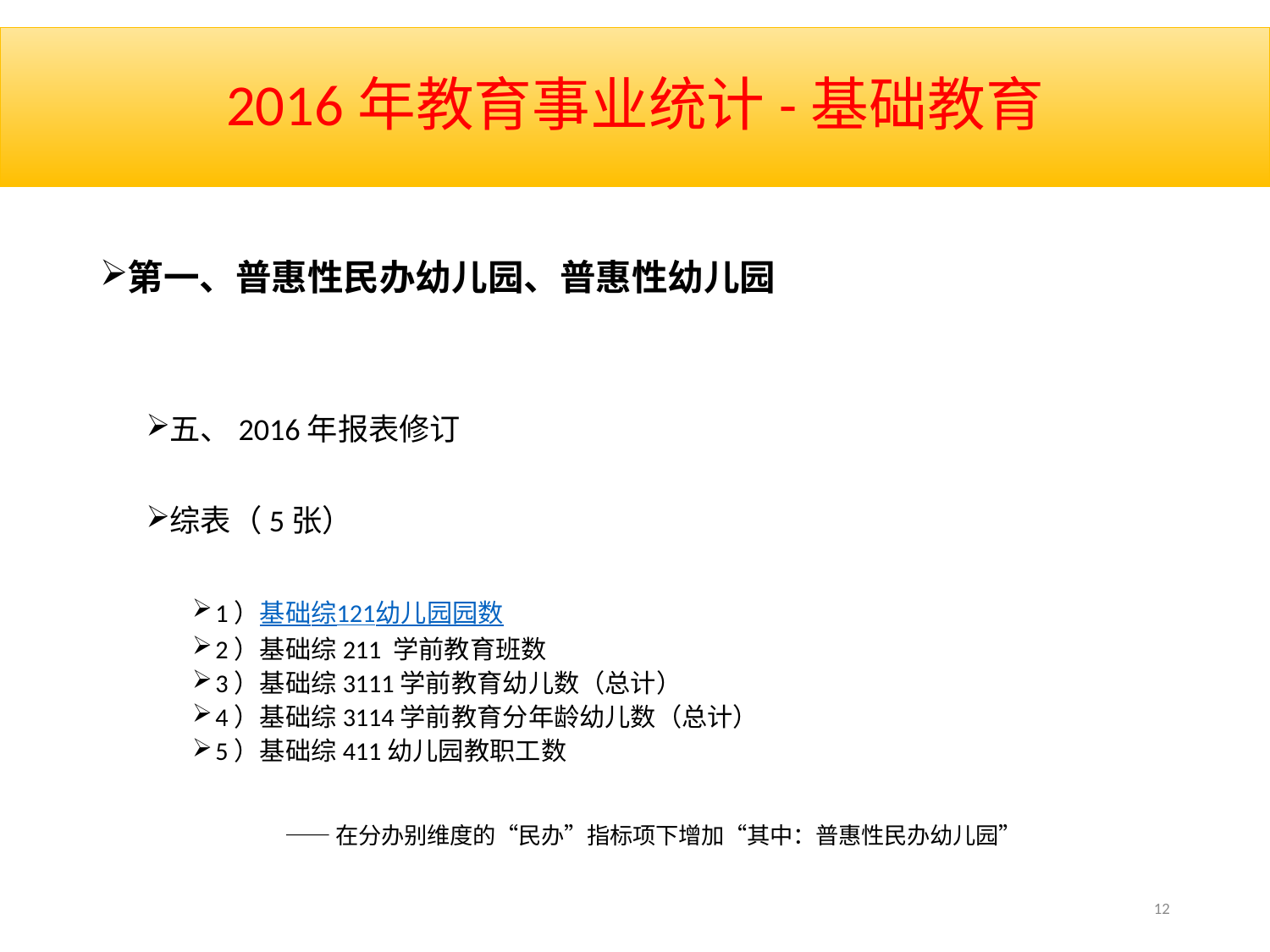

# 2016年教育事业统计-基础教育
第一、普惠性民办幼儿园、普惠性幼儿园

五、2016年报表修订

综表（5张）

1）基础综121幼儿园园数
2）基础综211 学前教育班数
3）基础综3111学前教育幼儿数（总计）
4）基础综3114学前教育分年龄幼儿数（总计）
5）基础综411幼儿园教职工数

——在分办别维度的“民办”指标项下增加“其中：普惠性民办幼儿园”

12